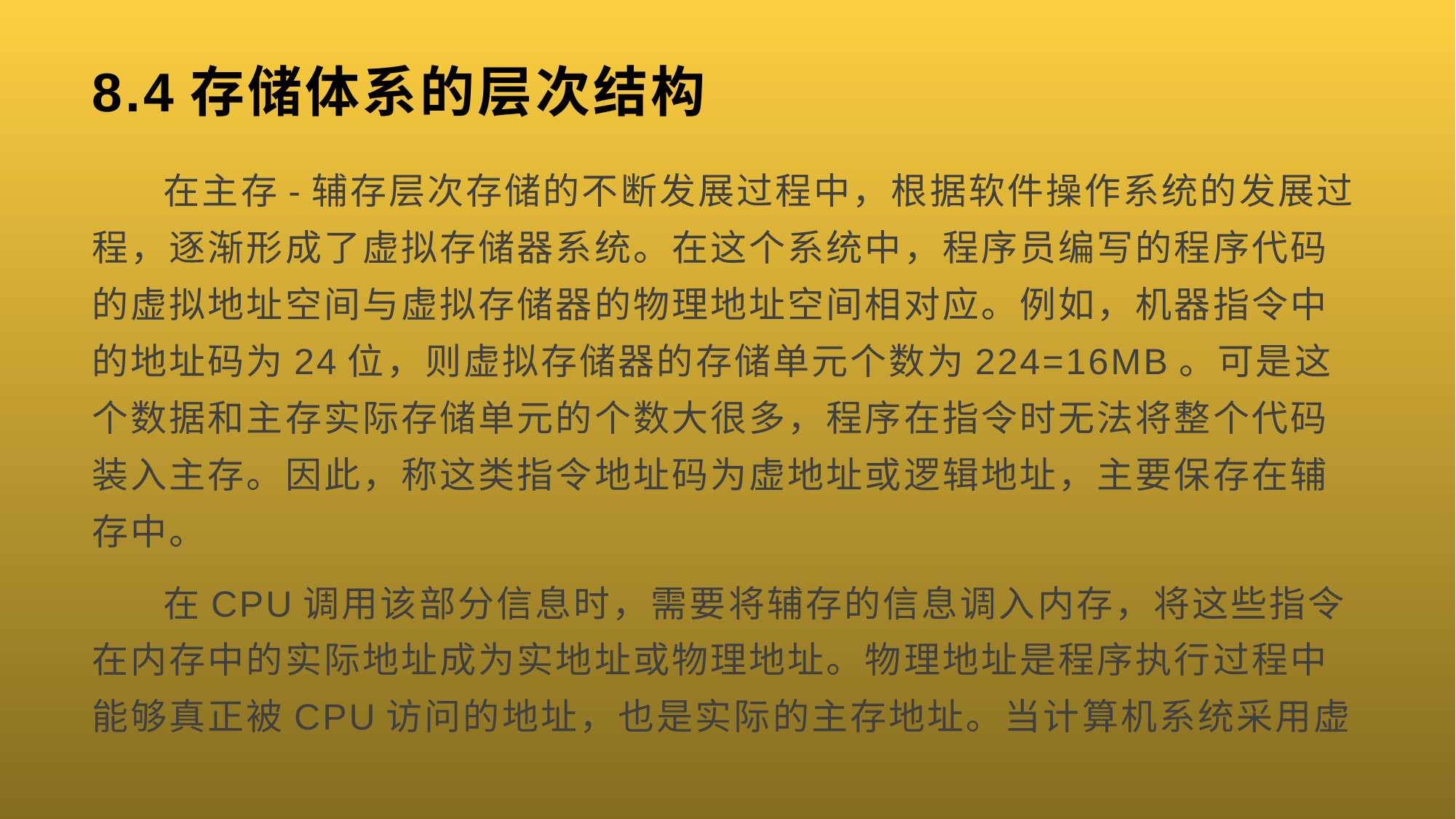

# 8.4存储体系的层次结构
      在主存-辅存层次存储的不断发展过程中，根据软件操作系统的发展过程，逐渐形成了虚拟存储器系统。在这个系统中，程序员编写的程序代码的虚拟地址空间与虚拟存储器的物理地址空间相对应。例如，机器指令中的地址码为24位，则虚拟存储器的存储单元个数为224=16MB。可是这个数据和主存实际存储单元的个数大很多，程序在指令时无法将整个代码装入主存。因此，称这类指令地址码为虚地址或逻辑地址，主要保存在辅存中。
      在CPU调用该部分信息时，需要将辅存的信息调入内存，将这些指令在内存中的实际地址成为实地址或物理地址。物理地址是程序执行过程中能够真正被CPU访问的地址，也是实际的主存地址。当计算机系统采用虚